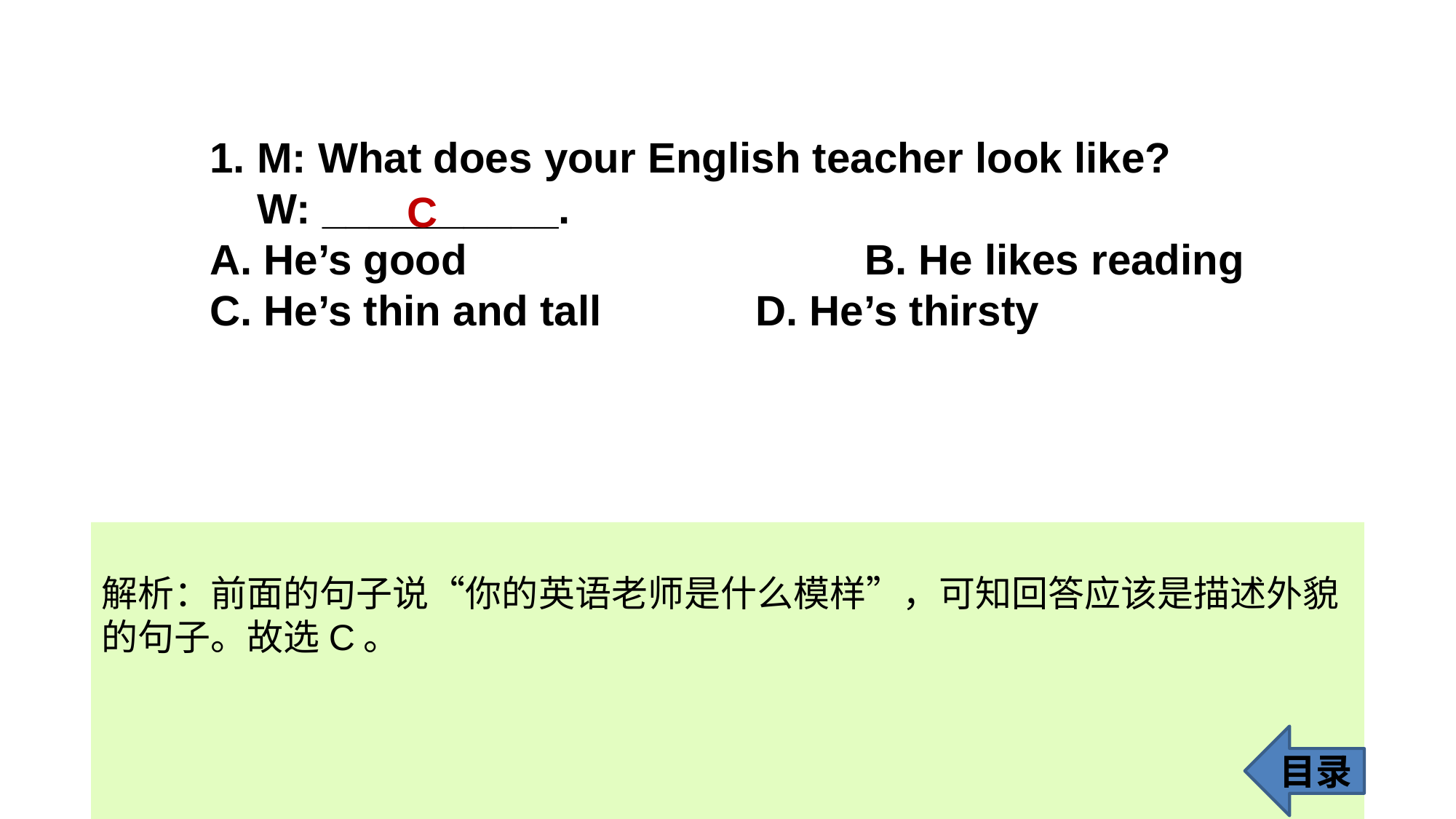

1. M: What does your English teacher look like?
    W: __________.
A. He’s good 				B. He likes reading
C. He’s thin and tall 		D. He’s thirsty
C

解析：前面的句子说“你的英语老师是什么模样”，可知回答应该是描述外貌的句子。故选C。
目录
5